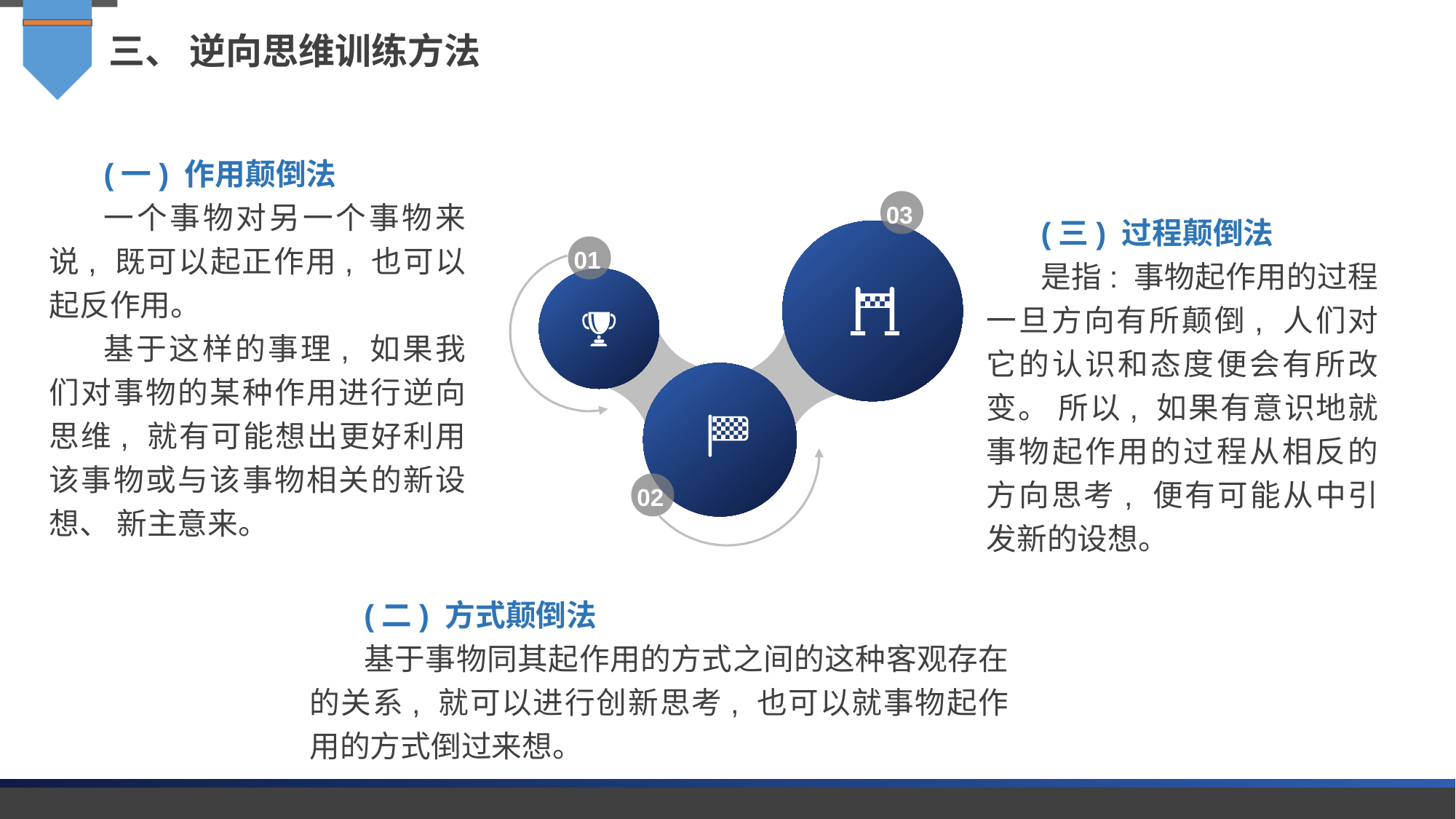

三、 逆向思维训练方法
(一) 作用颠倒法
一个事物对另一个事物来说, 既可以起正作用, 也可以起反作用。
基于这样的事理, 如果我们对事物的某种作用进行逆向思维, 就有可能想出更好利用该事物或与该事物相关的新设想、 新主意来。

03
(三) 过程颠倒法
是指: 事物起作用的过程一旦方向有所颠倒, 人们对它的认识和态度便会有所改变。 所以, 如果有意识地就事物起作用的过程从相反的方向思考, 便有可能从中引发新的设想。

01

02
(二) 方式颠倒法
基于事物同其起作用的方式之间的这种客观存在的关系, 就可以进行创新思考, 也可以就事物起作用的方式倒过来想。